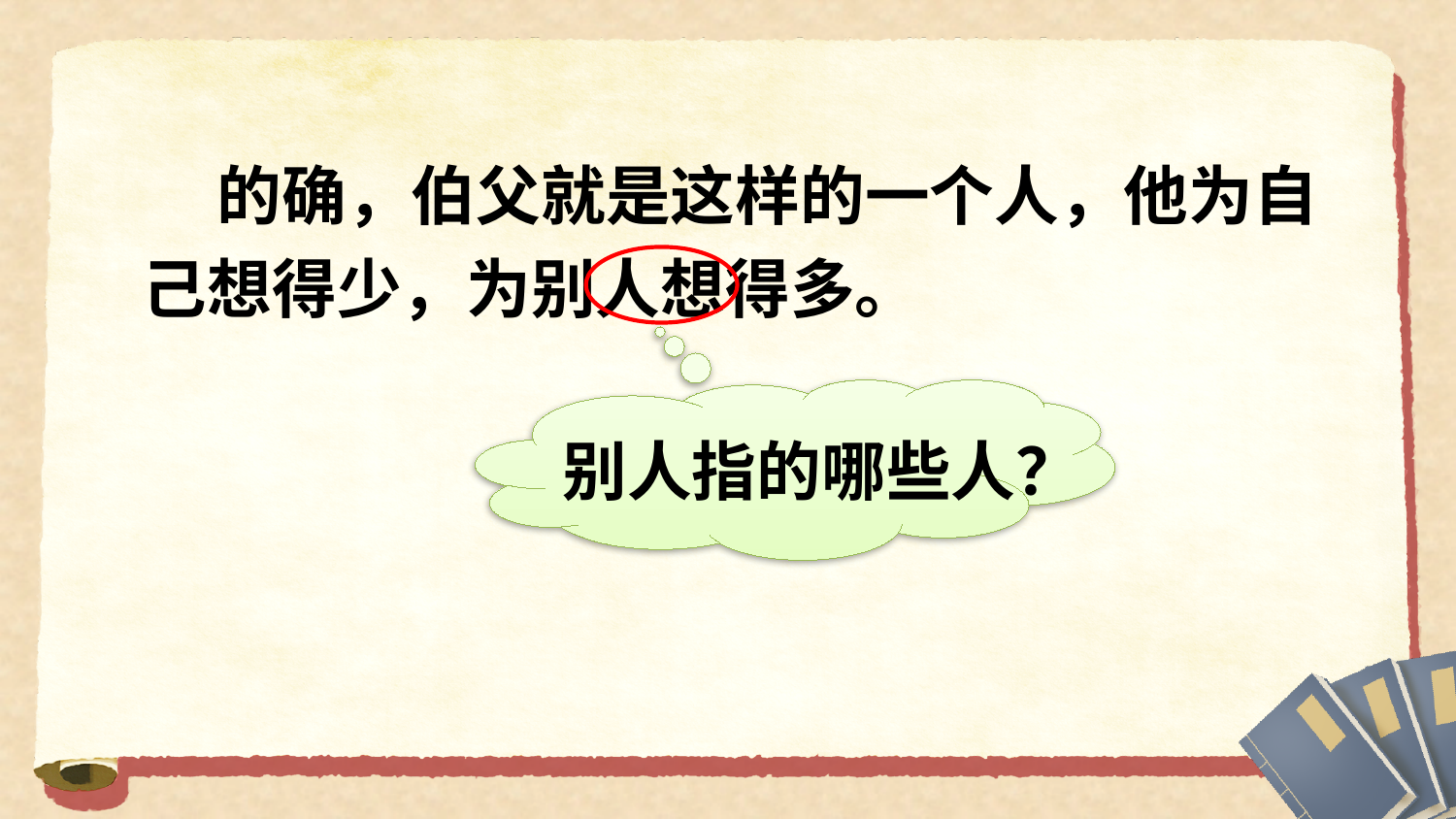

的确，伯父就是这样的一个人，他为自己想得少，为别人想得多。

别人指的哪些人？